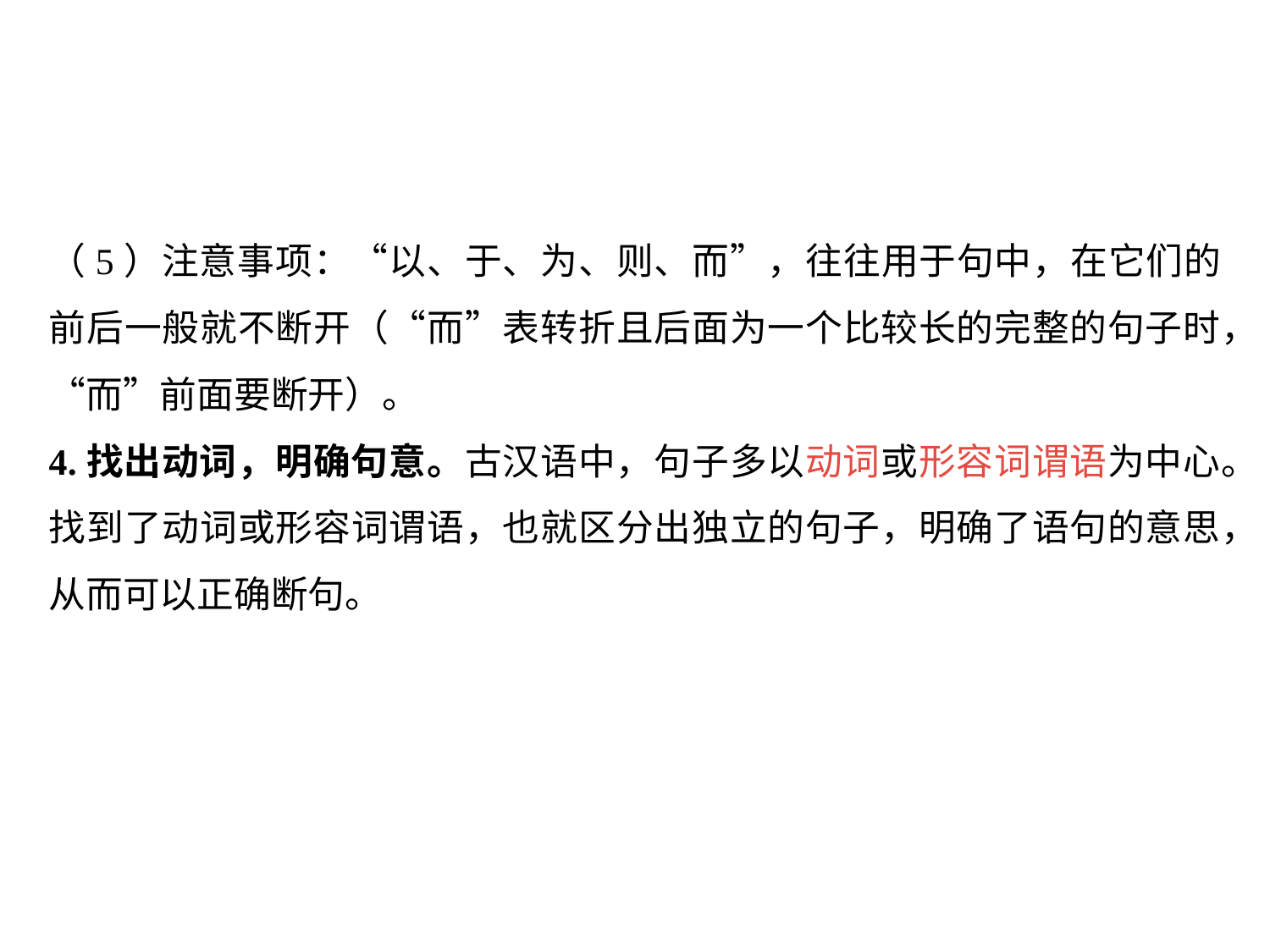

（5）注意事项：“以、于、为、则、而”，往往用于句中，在它们的前后一般就不断开（“而”表转折且后面为一个比较长的完整的句子时，“而”前面要断开）。
4.找出动词，明确句意。古汉语中，句子多以动词或形容词谓语为中心。找到了动词或形容词谓语，也就区分出独立的句子，明确了语句的意思，从而可以正确断句。